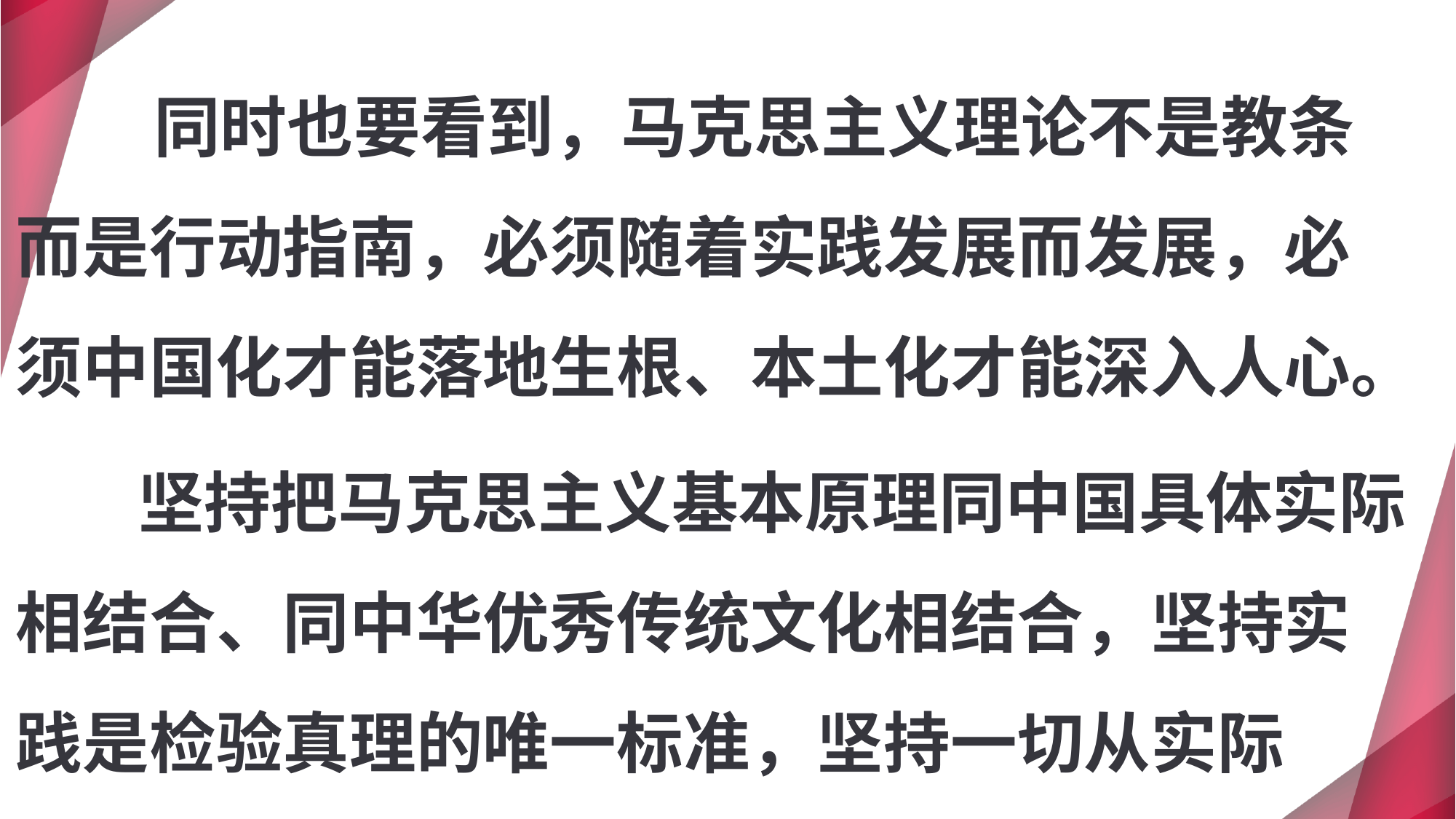

同时也要看到，马克思主义理论不是教条而是行动指南，必须随着实践发展而发展，必须中国化才能落地生根、本土化才能深入人心。
       坚持把马克思主义基本原理同中国具体实际相结合、同中华优秀传统文化相结合，坚持实践是检验真理的唯一标准，坚持一切从实际